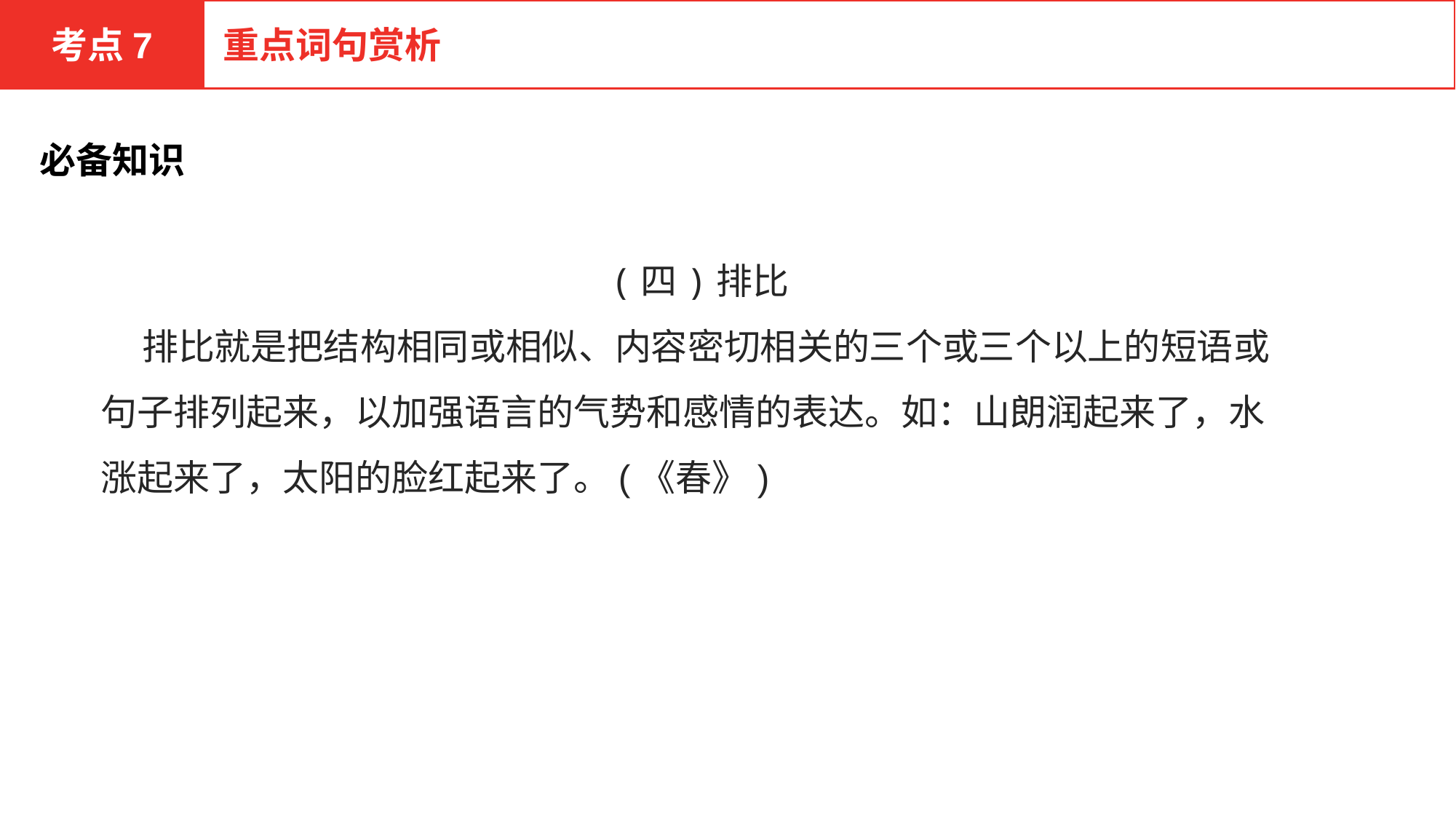

考点7
重点词句赏析
必备知识

(四)排比
    排比就是把结构相同或相似、内容密切相关的三个或三个以上的短语或句子排列起来，以加强语言的气势和感情的表达。如：山朗润起来了，水涨起来了，太阳的脸红起来了。(《春》)